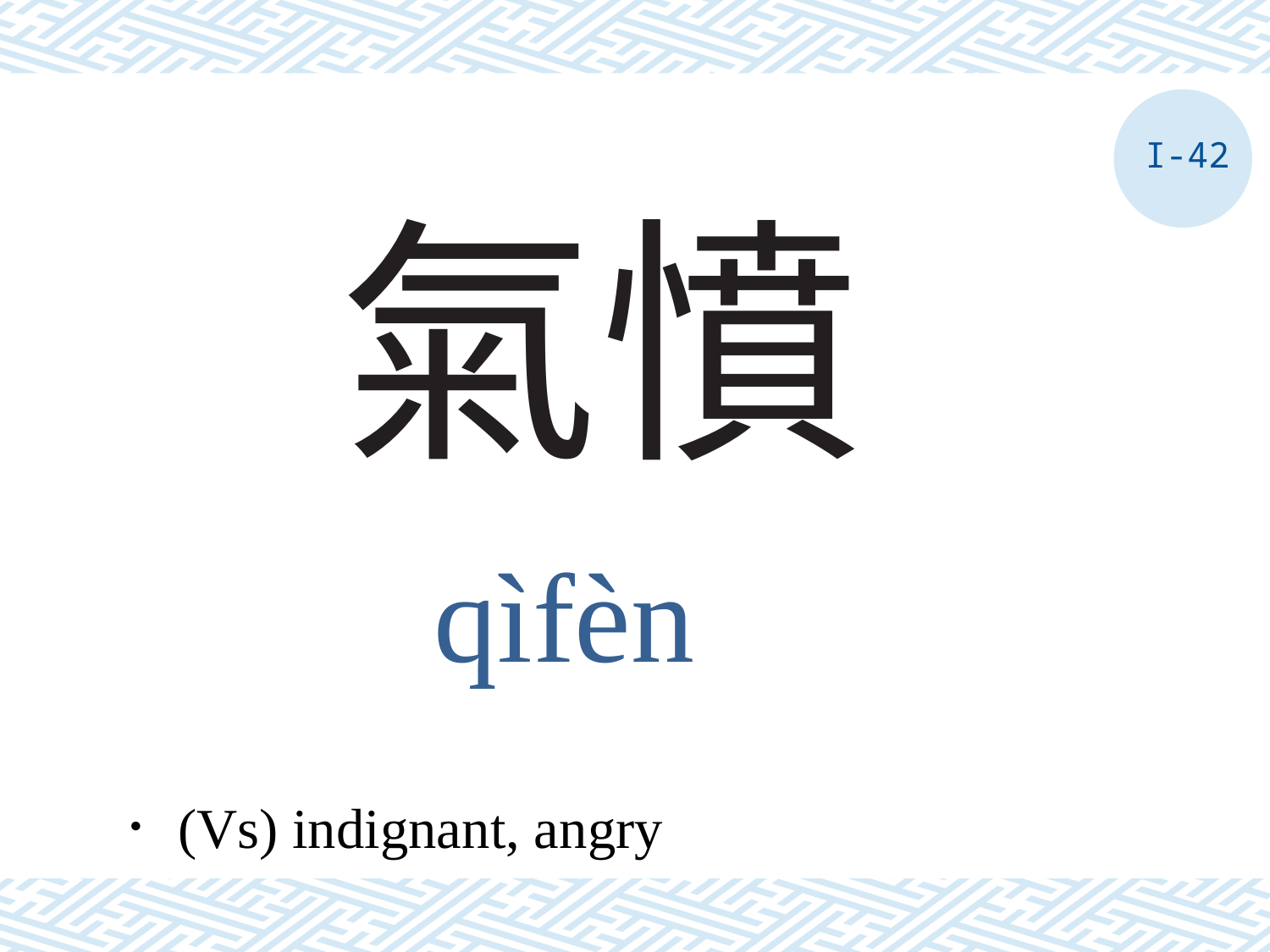

I-42

# 氣憤
qìfèn
．(Vs) indignant, angry